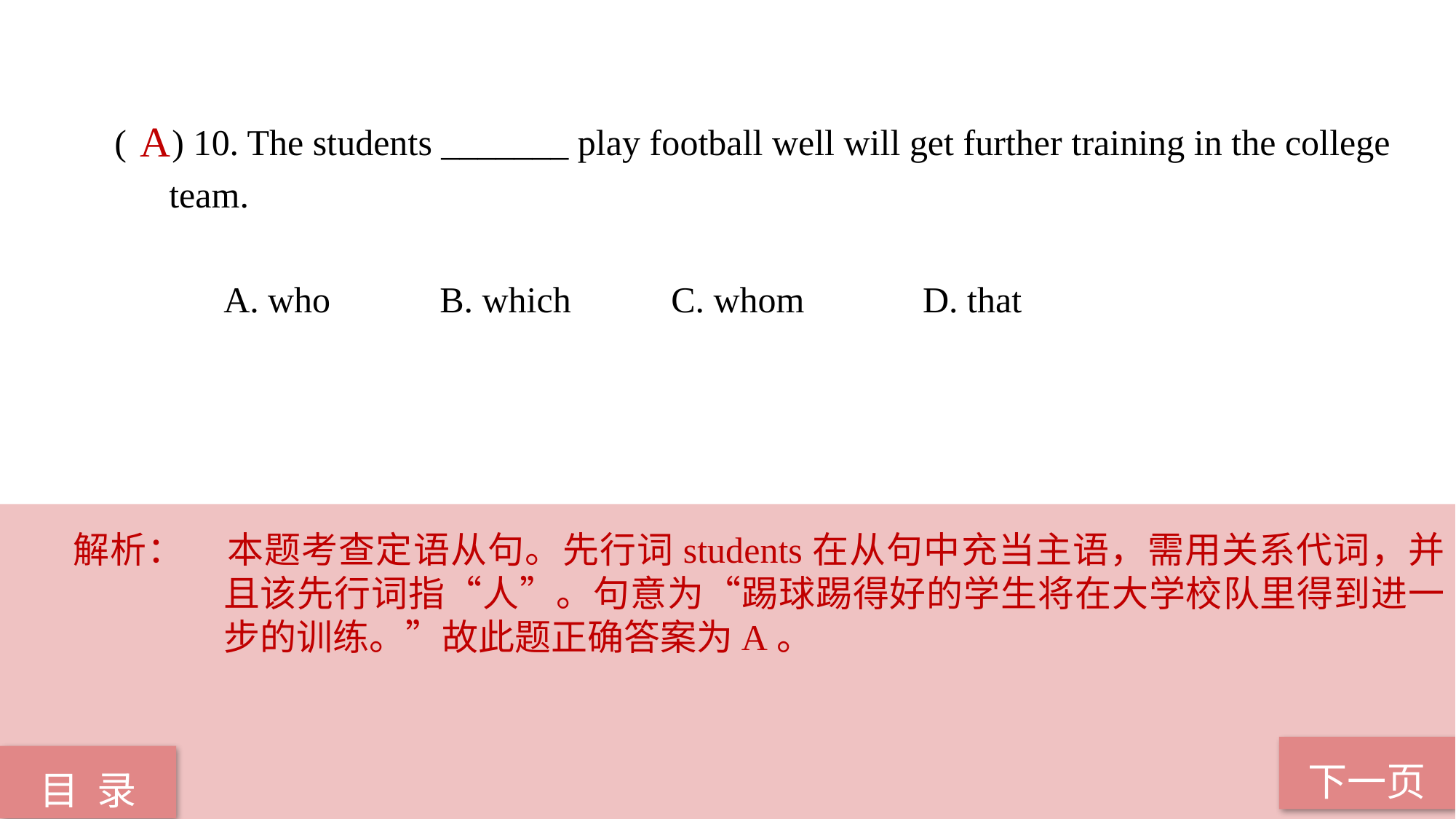

(     ) 10. The students _______ play football well will get further training in the college
team.

            A. who            B. which           C. whom             D. that
A
解析：	本题考查定语从句。先行词students在从句中充当主语，需用关系代词，并且该先行词指“人”。句意为“踢球踢得好的学生将在大学校队里得到进一步的训练。”故此题正确答案为A。
下一页